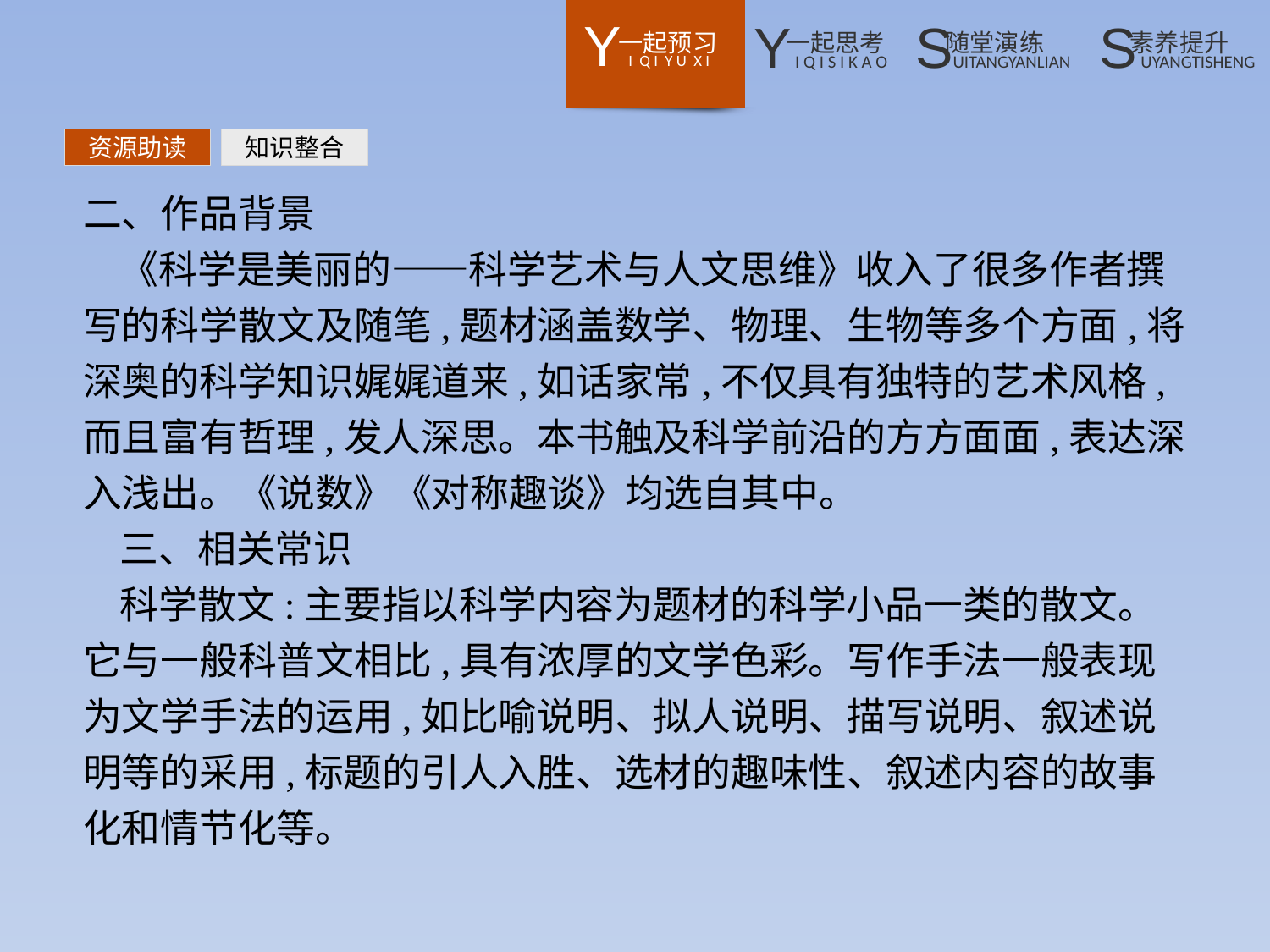

资源助读
知识整合
二、作品背景
《科学是美丽的——科学艺术与人文思维》收入了很多作者撰写的科学散文及随笔,题材涵盖数学、物理、生物等多个方面,将深奥的科学知识娓娓道来,如话家常,不仅具有独特的艺术风格,而且富有哲理,发人深思。本书触及科学前沿的方方面面,表达深入浅出。《说数》《对称趣谈》均选自其中。
三、相关常识
科学散文:主要指以科学内容为题材的科学小品一类的散文。它与一般科普文相比,具有浓厚的文学色彩。写作手法一般表现为文学手法的运用,如比喻说明、拟人说明、描写说明、叙述说明等的采用,标题的引人入胜、选材的趣味性、叙述内容的故事化和情节化等。